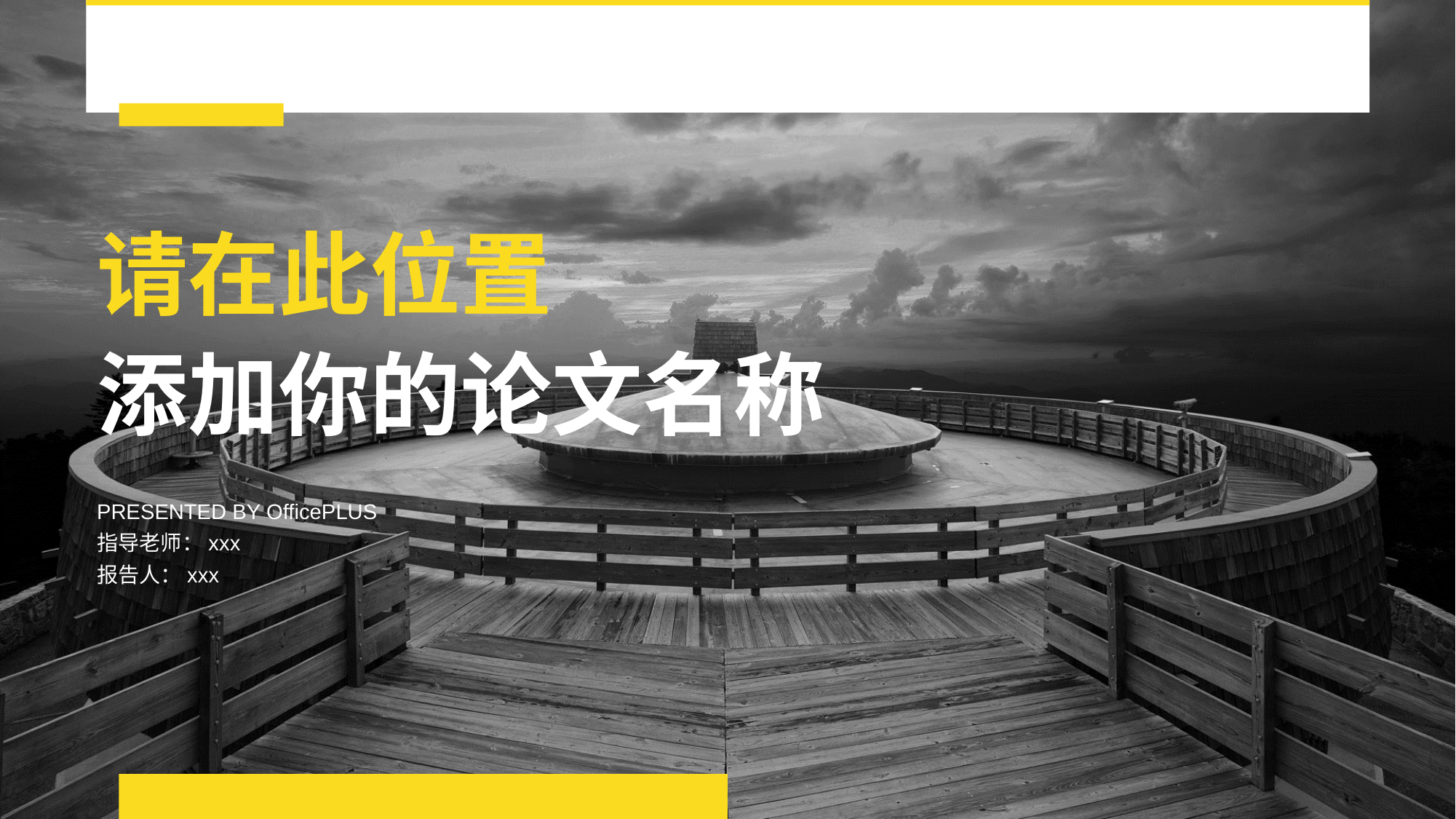

请在此位置
添加你的论文名称
PRESENTED BY OfficePLUS
指导老师：xxx
报告人：xxx